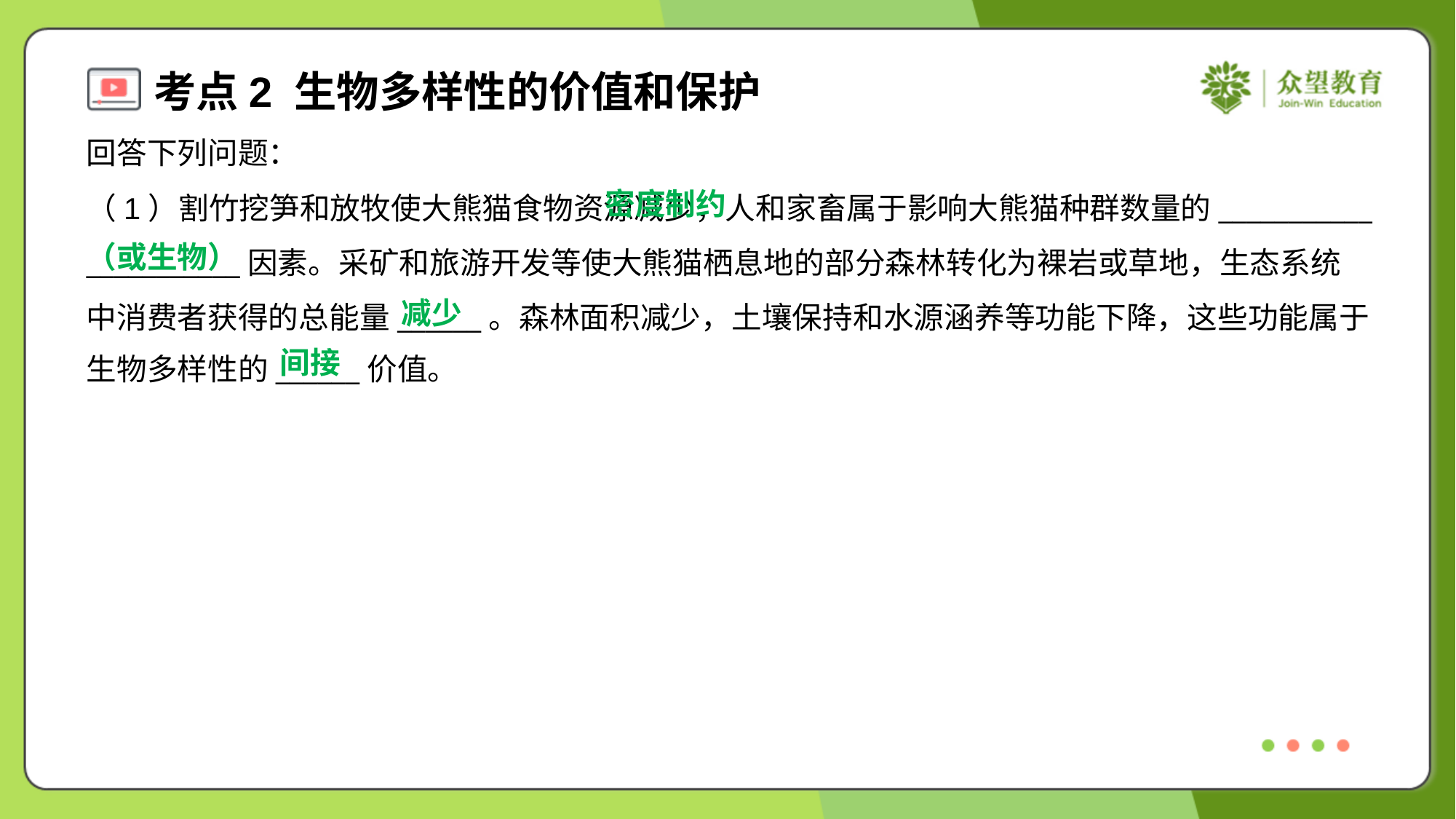

回答下列问题：
                                                                          密度制约
（或生物）
（1）割竹挖笋和放牧使大熊猫食物资源减少，人和家畜属于影响大熊猫种群数量的___________
___________因素。采矿和旅游开发等使大熊猫栖息地的部分森林转化为裸岩或草地，生态系统
中消费者获得的总能量______。森林面积减少，土壤保持和水源涵养等功能下降，这些功能属于
生物多样性的______价值。
减少
间接